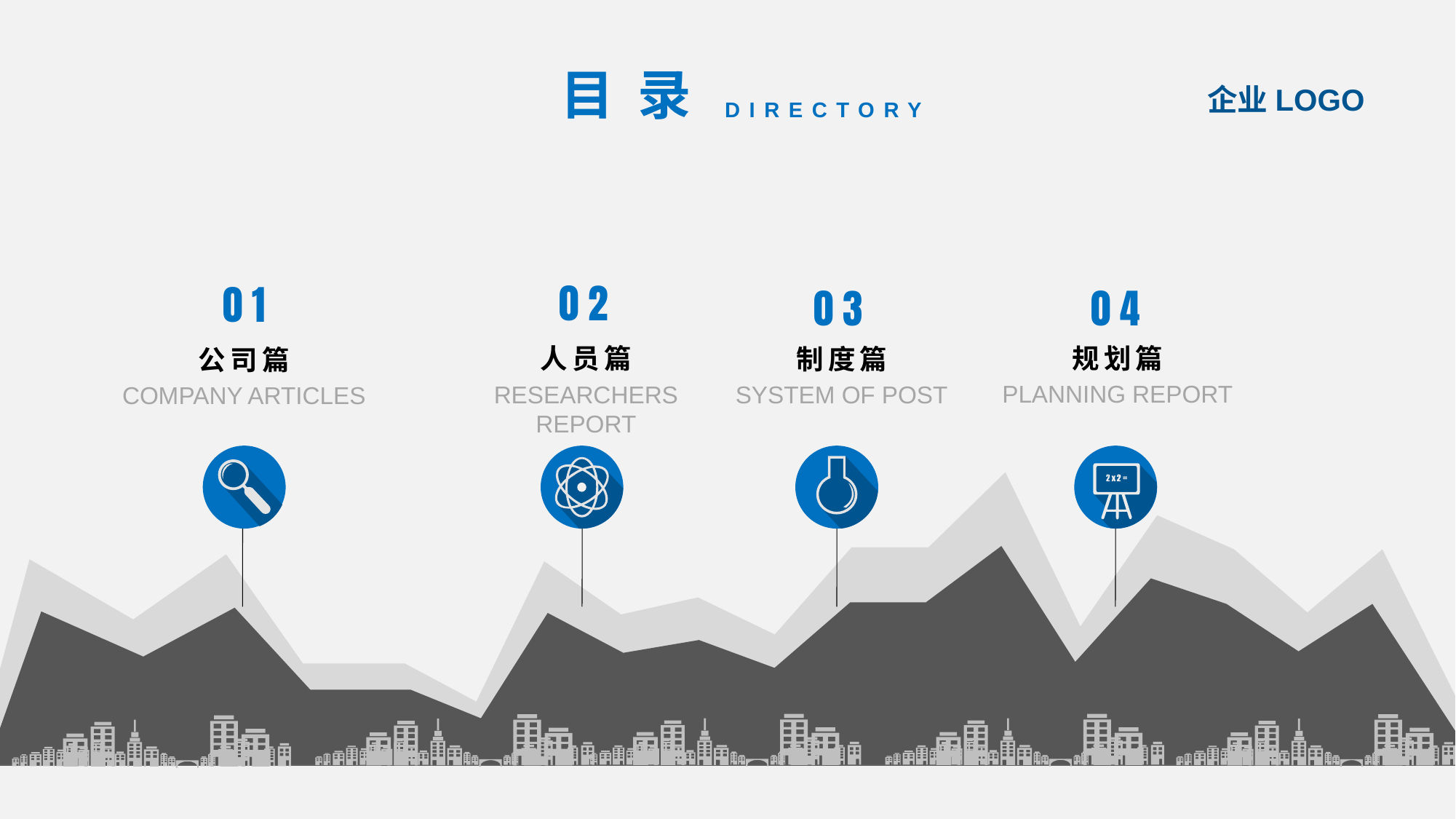

目  录
DIRECTORY
0 2
人员篇
RESEARCHERS REPORT
0 1
公司篇
COMPANY ARTICLES
0 3
制度篇
SYSTEM OF POST
0 4
规划篇
PLANNING REPORT